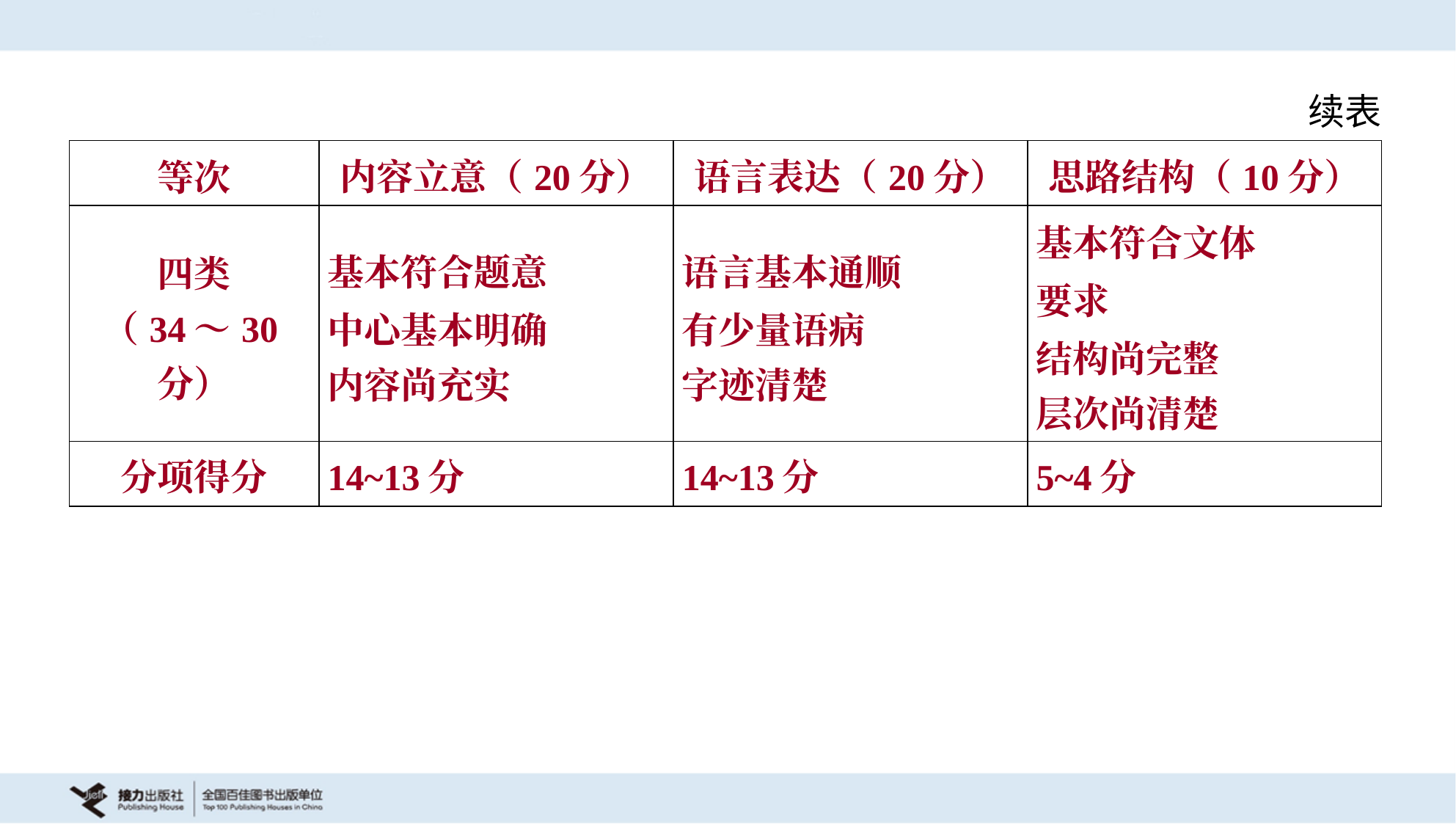

续表
| 等次 | 内容立意（20分） | 语言表达（20分） | 思路结构（10分） |
| --- | --- | --- | --- |
| 四类 （34～30分） | 基本符合题意 中心基本明确 内容尚充实 | 语言基本通顺 有少量语病 字迹清楚 | 基本符合文体 要求 结构尚完整 层次尚清楚 |
| 分项得分 | 14~13分 | 14~13分 | 5~4分 |